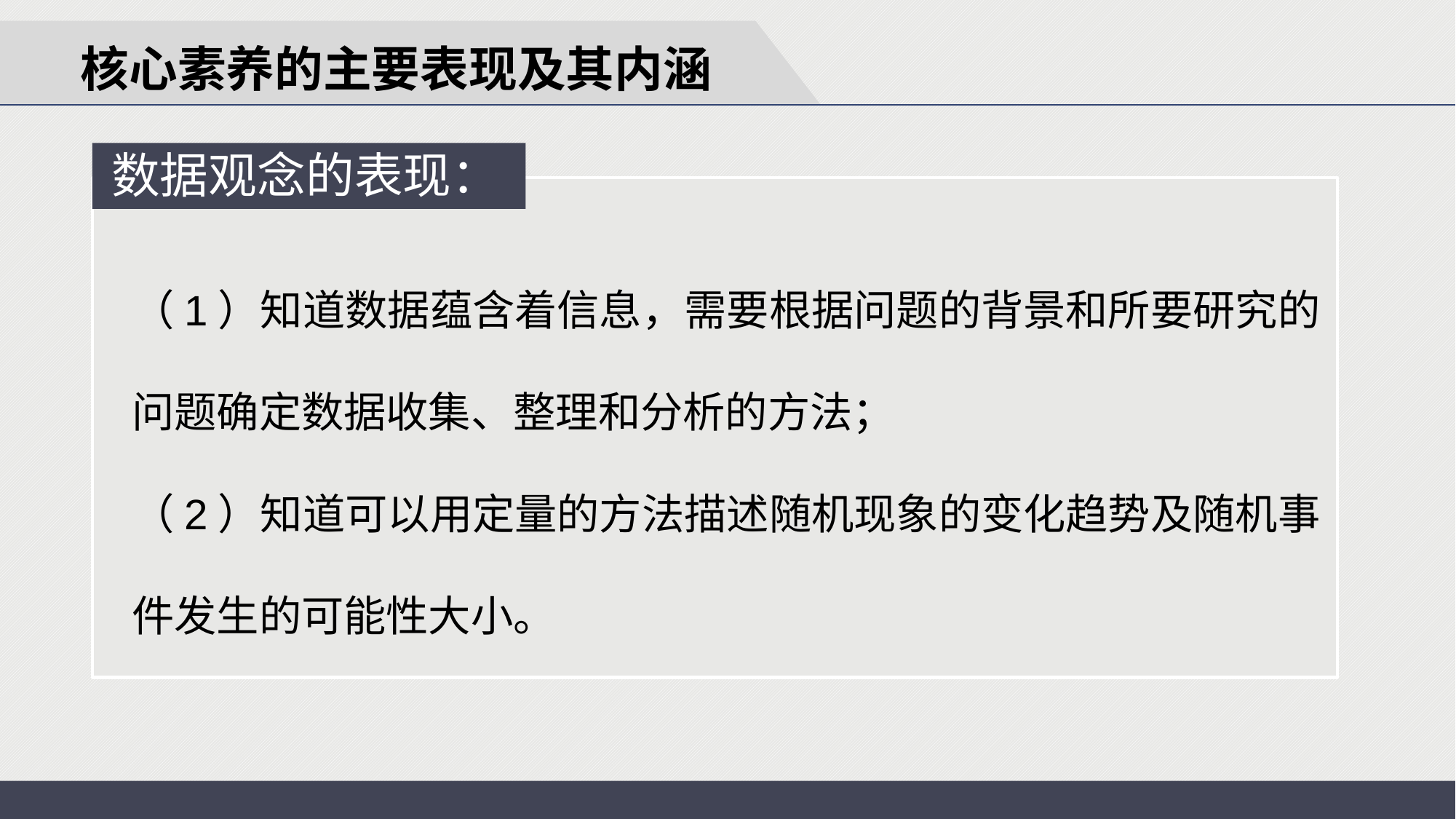

核心素养的主要表现及其内涵
数据观念的表现：

（1）知道数据蕴含着信息，需要根据问题的背景和所要研究的问题确定数据收集、整理和分析的方法；
（2）知道可以用定量的方法描述随机现象的变化趋势及随机事件发生的可能性大小。